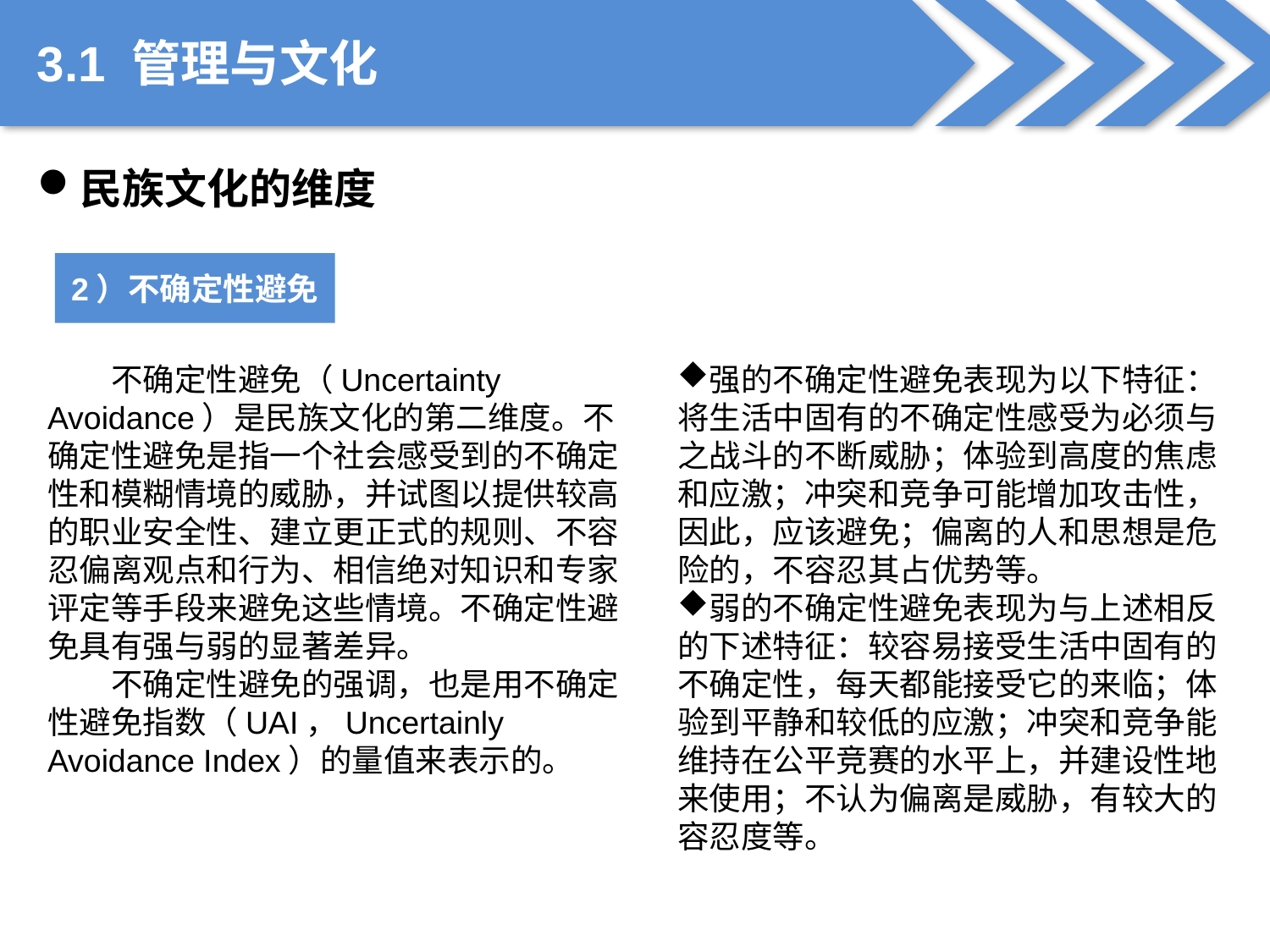

3.1 管理与文化
民族文化的维度
2）不确定性避免
不确定性避免（Uncertainty Avoidance）是民族文化的第二维度。不确定性避免是指一个社会感受到的不确定性和模糊情境的威胁，并试图以提供较高的职业安全性、建立更正式的规则、不容忍偏离观点和行为、相信绝对知识和专家评定等手段来避免这些情境。不确定性避免具有强与弱的显著差异。
不确定性避免的强调，也是用不确定性避免指数（UAI，Uncertainly Avoidance Index）的量值来表示的。
强的不确定性避免表现为以下特征：将生活中固有的不确定性感受为必须与之战斗的不断威胁；体验到高度的焦虑和应激；冲突和竞争可能增加攻击性，因此，应该避免；偏离的人和思想是危险的，不容忍其占优势等。
弱的不确定性避免表现为与上述相反的下述特征：较容易接受生活中固有的不确定性，每天都能接受它的来临；体验到平静和较低的应激；冲突和竞争能维持在公平竞赛的水平上，并建设性地来使用；不认为偏离是威胁，有较大的容忍度等。